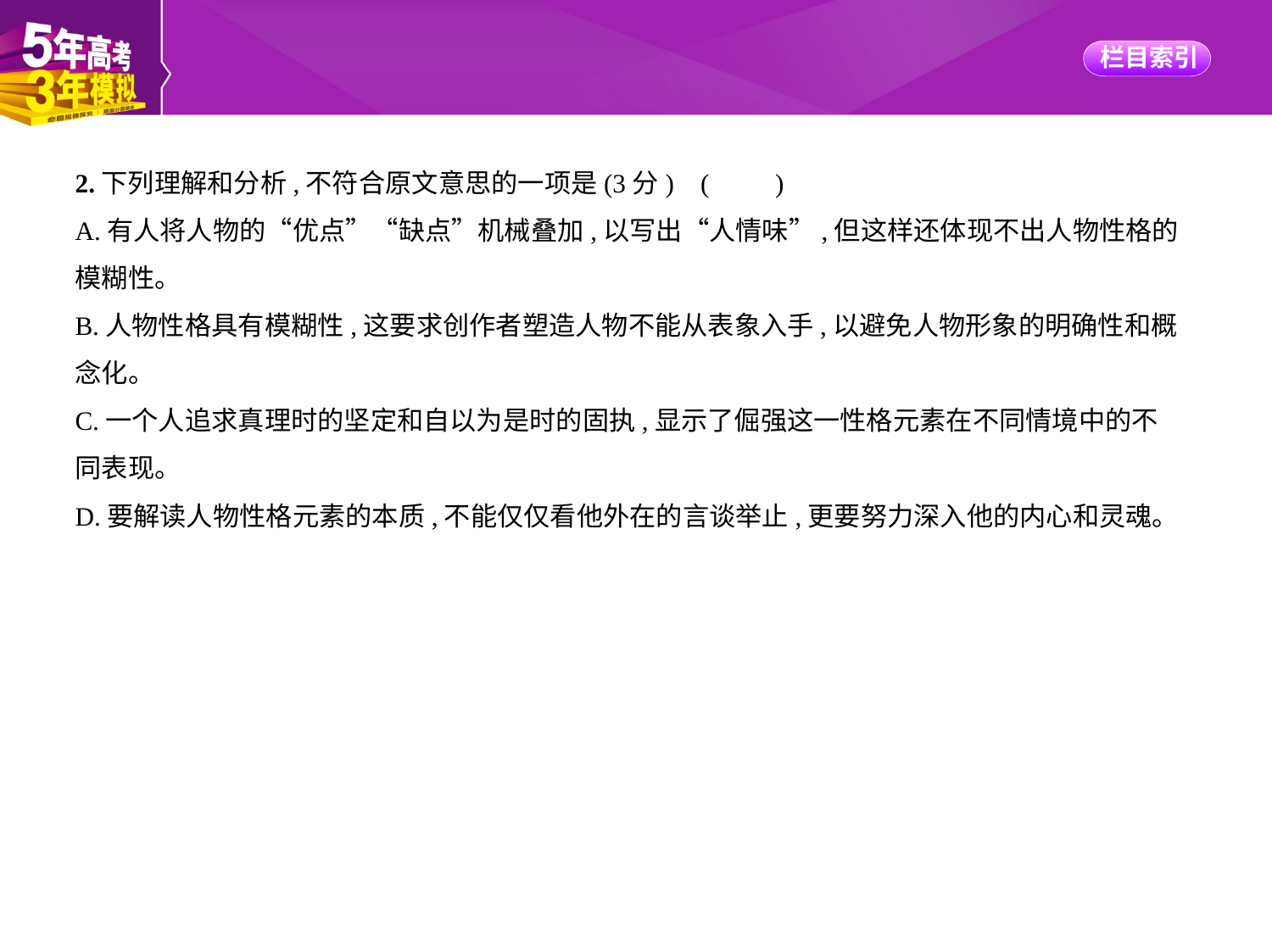

2.下列理解和分析,不符合原文意思的一项是(3分) (　　)
A.有人将人物的“优点”“缺点”机械叠加,以写出“人情味”,但这样还体现不出人物性格的
模糊性。
B.人物性格具有模糊性,这要求创作者塑造人物不能从表象入手,以避免人物形象的明确性和概
念化。
C.一个人追求真理时的坚定和自以为是时的固执,显示了倔强这一性格元素在不同情境中的不
同表现。
D.要解读人物性格元素的本质,不能仅仅看他外在的言谈举止,更要努力深入他的内心和灵魂。